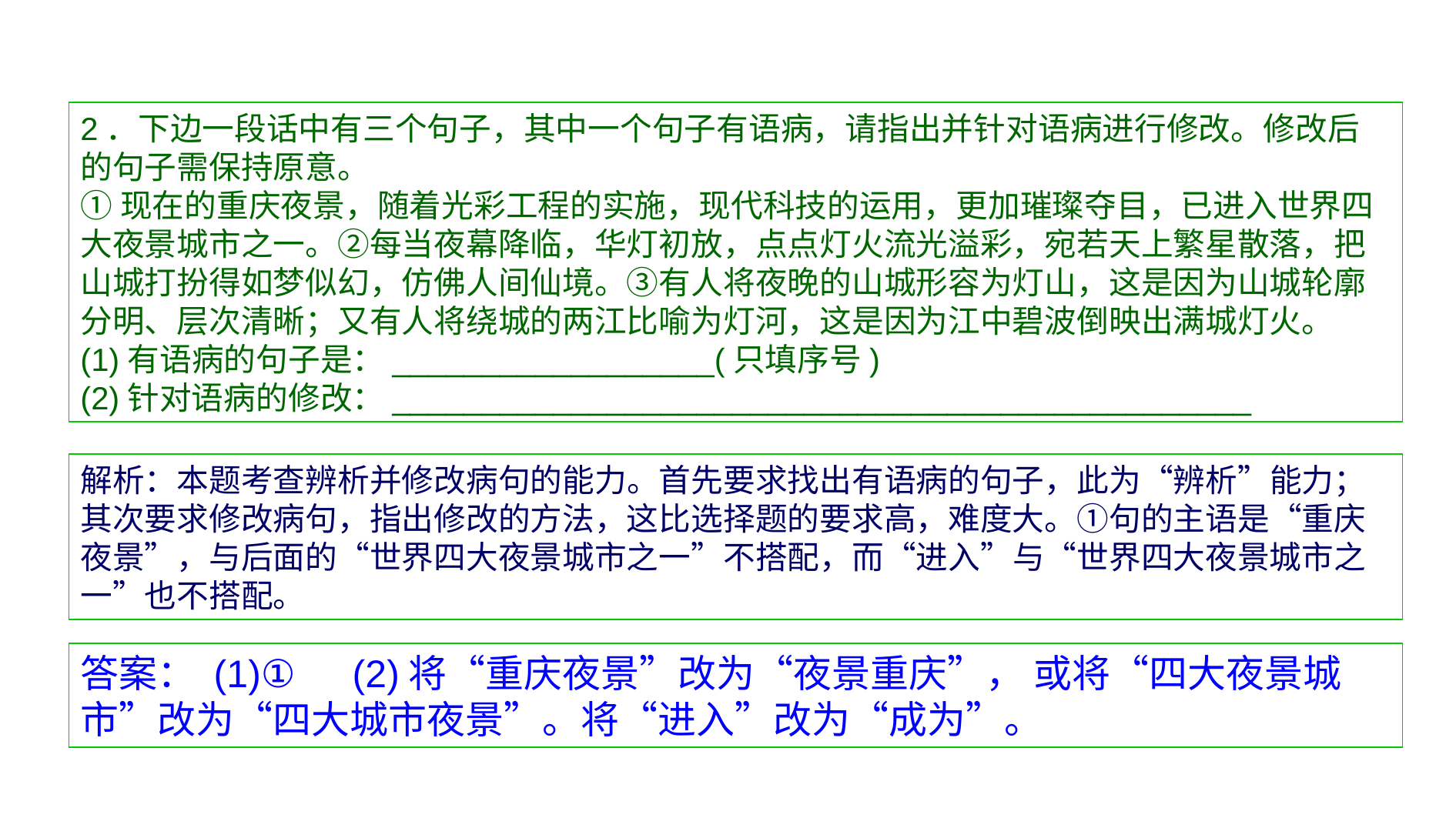

2．下边一段话中有三个句子，其中一个句子有语病，请指出并针对语病进行修改。修改后的句子需保持原意。
①现在的重庆夜景，随着光彩工程的实施，现代科技的运用，更加璀璨夺目，已进入世界四大夜景城市之一。②每当夜幕降临，华灯初放，点点灯火流光溢彩，宛若天上繁星散落，把山城打扮得如梦似幻，仿佛人间仙境。③有人将夜晚的山城形容为灯山，这是因为山城轮廓分明、层次清晰；又有人将绕城的两江比喻为灯河，这是因为江中碧波倒映出满城灯火。
(1)有语病的句子是：__________________(只填序号)
(2)针对语病的修改：________________________________________________

解析：本题考查辨析并修改病句的能力。首先要求找出有语病的句子，此为“辨析”能力；其次要求修改病句，指出修改的方法，这比选择题的要求高，难度大。①句的主语是“重庆夜景”，与后面的“世界四大夜景城市之一”不搭配，而“进入”与“世界四大夜景城市之一”也不搭配。
答案： (1)①　(2)将“重庆夜景”改为“夜景重庆”， 或将“四大夜景城市”改为“四大城市夜景”。将“进入”改为“成为”。